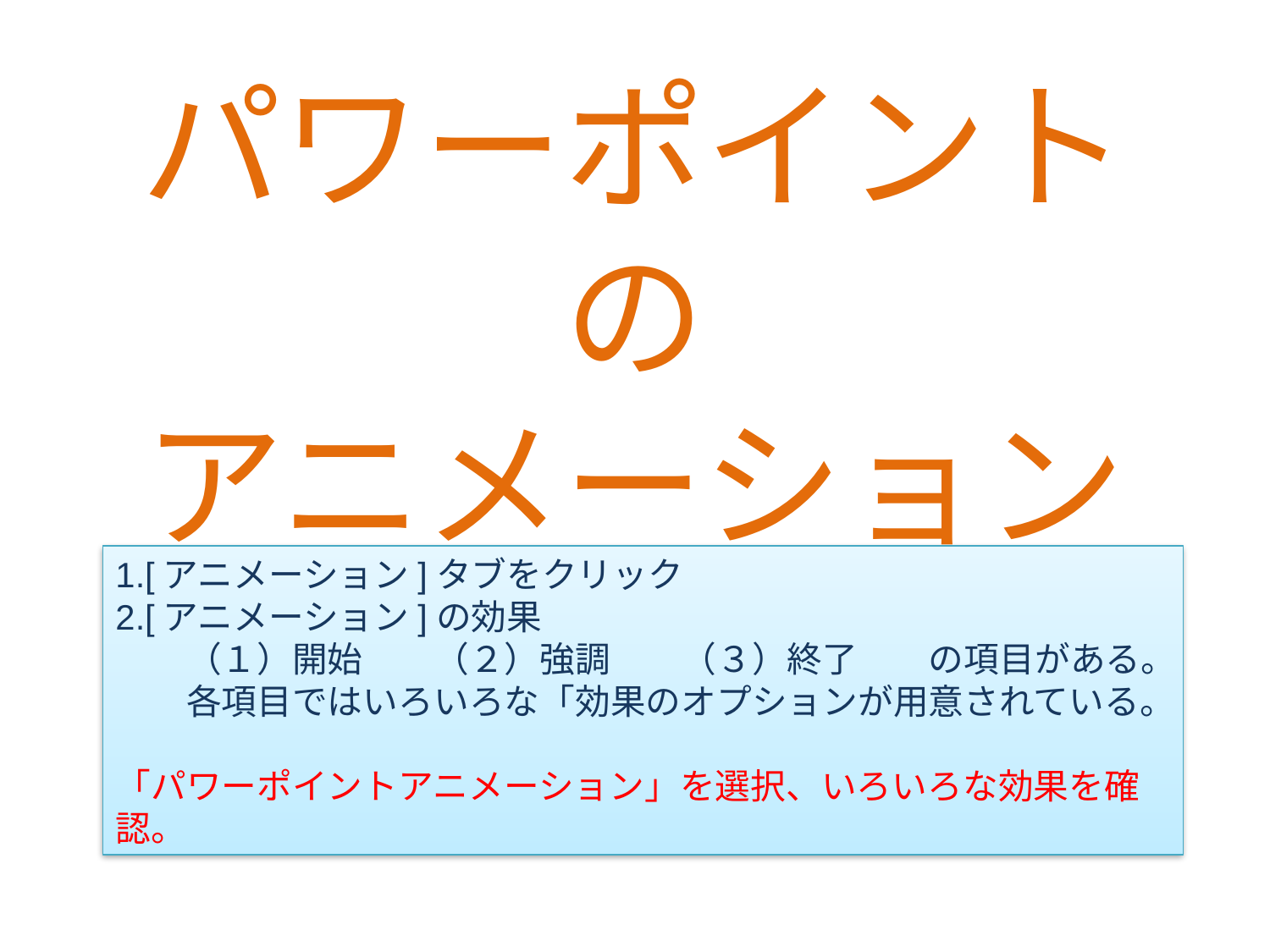

# パワーポイントの アニメーション
1.[アニメーション]タブをクリック
2.[アニメーション]の効果
　　（１）開始　　（２）強調　　（３）終了　　の項目がある。
　　各項目ではいろいろな「効果のオプションが用意されている。

「パワーポイントアニメーション」を選択、いろいろな効果を確認。